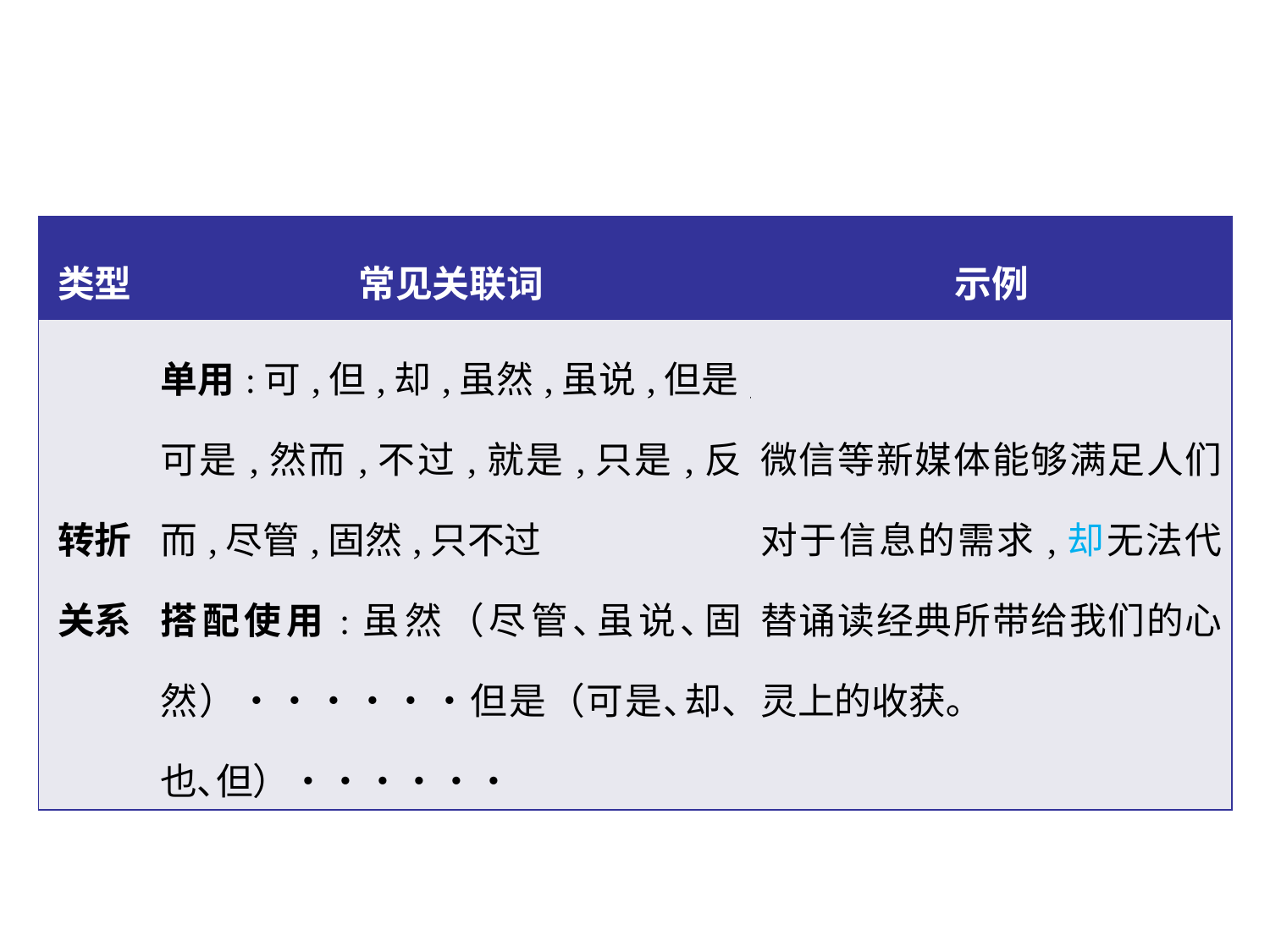

| 类型 | 常见关联词 | 示例 |
| --- | --- | --- |
| 转折关系 | 单用:可,但,却,虽然,虽说,但是,可是,然而,不过,就是,只是,反而,尽管,固然,只不过 搭配使用:虽然（尽管､虽说､固然）••••••但是（可是､却､也､但）•••••• | 微信等新媒体能够满足人们对于信息的需求,却无法代替诵读经典所带给我们的心灵上的收获｡ |